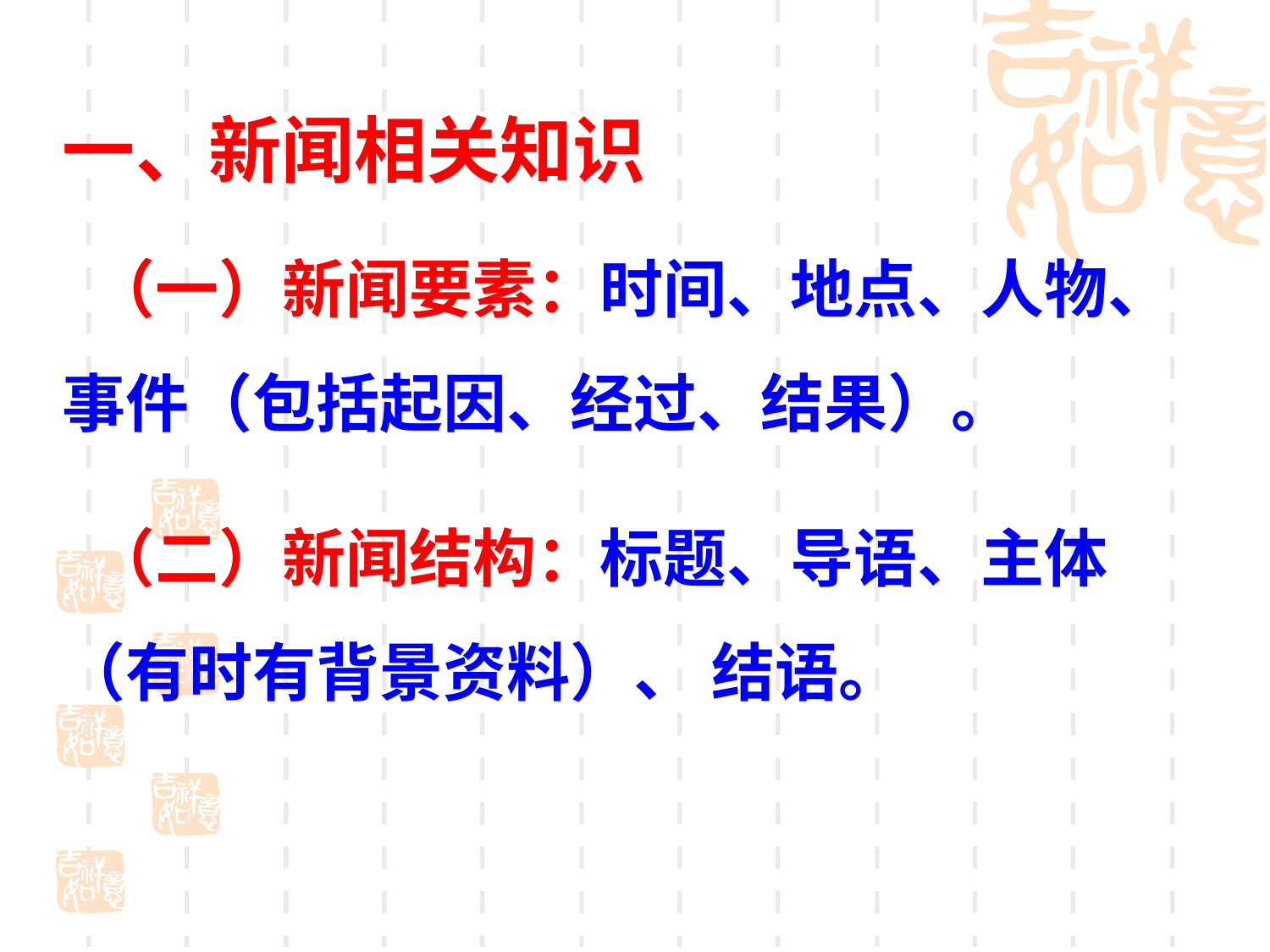

一、新闻相关知识
 （一）新闻要素：时间、地点、人物、事件（包括起因、经过、结果）。
 （二）新闻结构：标题、导语、主体（有时有背景资料）、 结语。